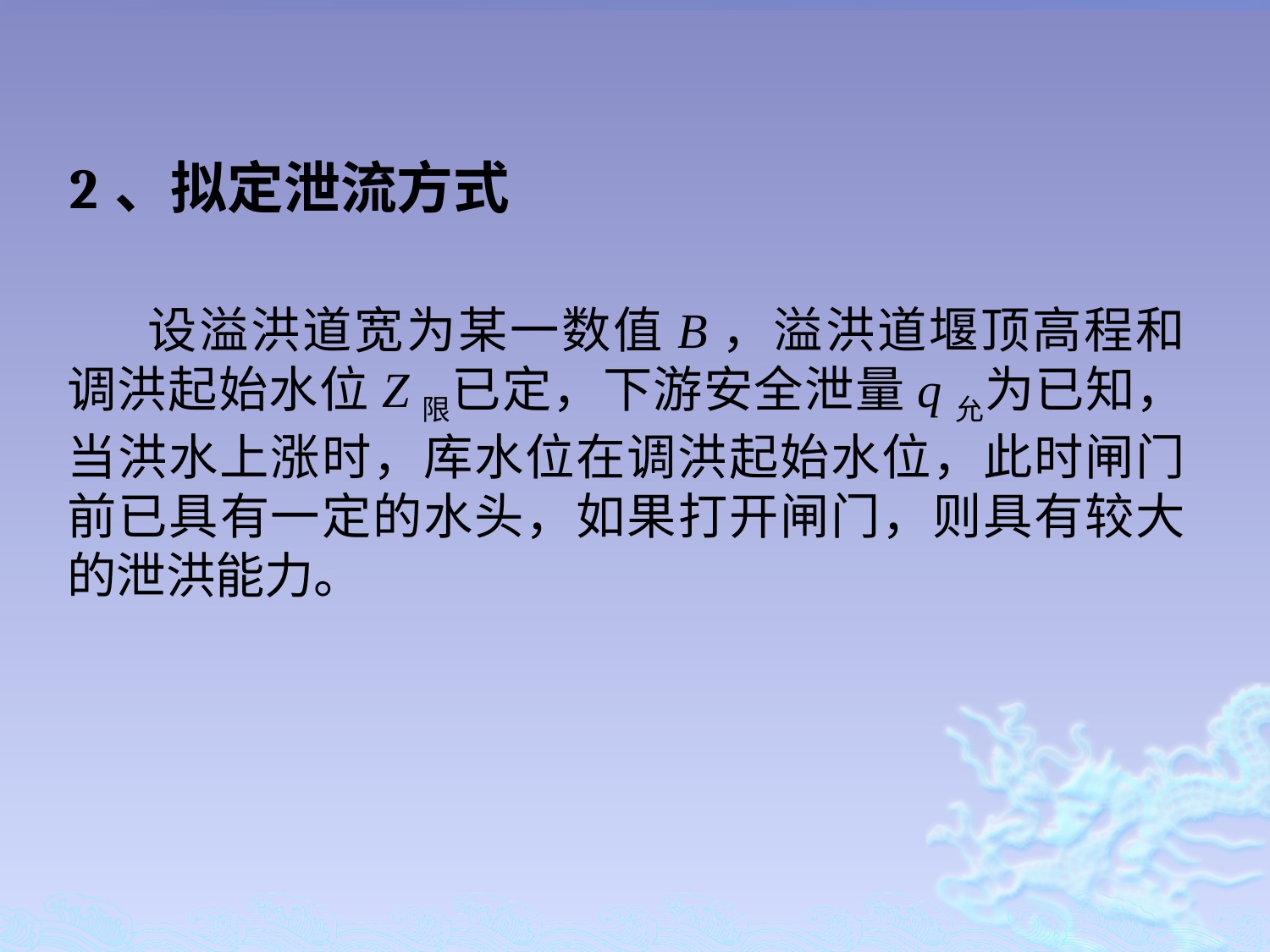

2、拟定泄流方式

设溢洪道宽为某一数值B，溢洪道堰顶高程和调洪起始水位Z限已定，下游安全泄量q允为已知，当洪水上涨时，库水位在调洪起始水位，此时闸门前已具有一定的水头，如果打开闸门，则具有较大的泄洪能力。